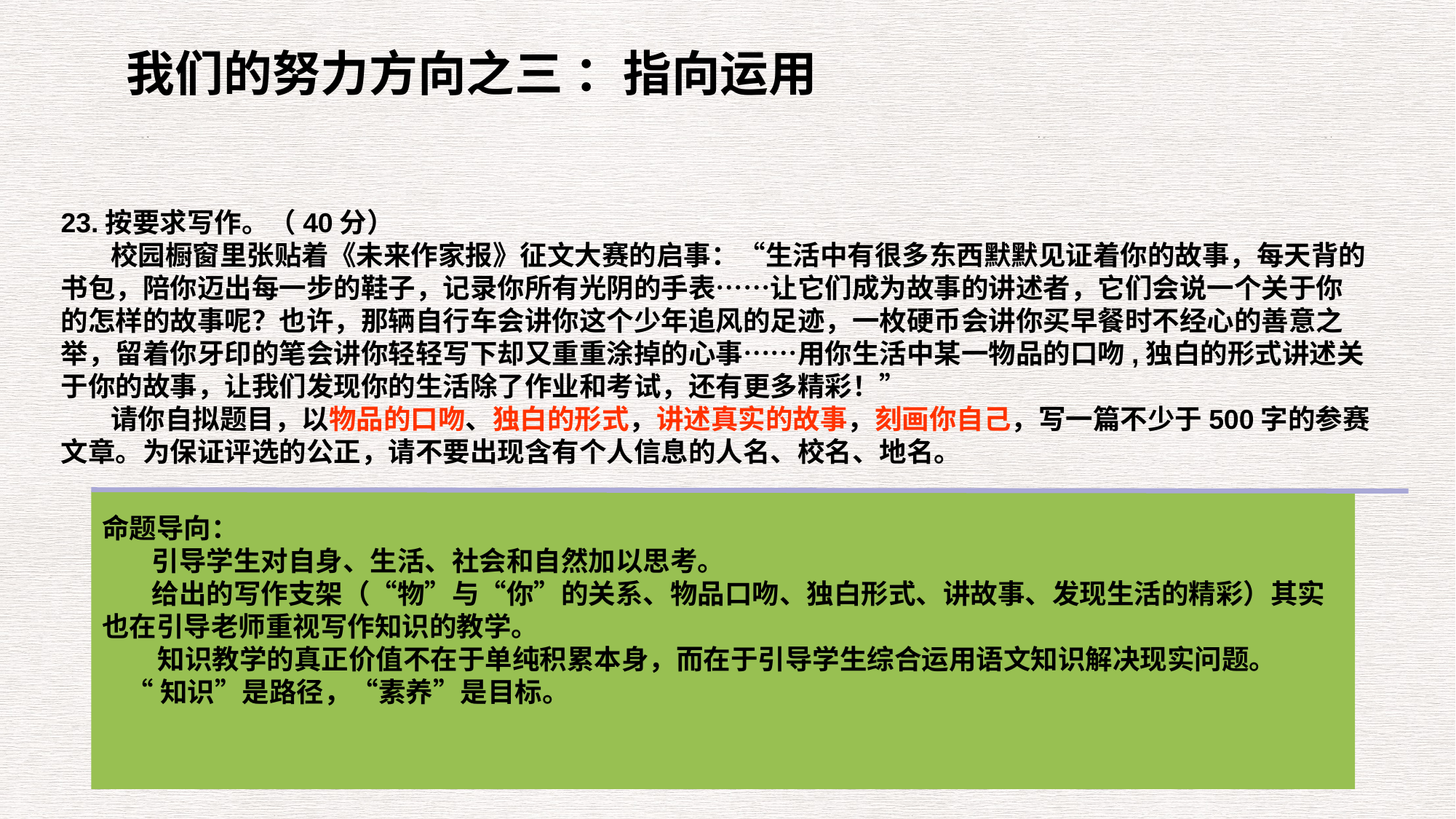

我们的努力方向之三 ：指向运用
23.按要求写作。（40分）
       校园橱窗里张贴着《未来作家报》征文大赛的启事：“生活中有很多东西默默见证着你的故事，每天背的书包，陪你迈出每一步的鞋子，记录你所有光阴的手表……让它们成为故事的讲述者，它们会说一个关于你的怎样的故事呢？也许，那辆自行车会讲你这个少年追风的足迹，一枚硬币会讲你买早餐时不经心的善意之举，留着你牙印的笔会讲你轻轻写下却又重重涂掉的心事……用你生活中某一物品的口吻,独白的形式讲述关于你的故事，让我们发现你的生活除了作业和考试，还有更多精彩！”
       请你自拟题目，以物品的口吻、独白的形式，讲述真实的故事，刻画你自己，写一篇不少于500字的参赛文章。为保证评选的公正，请不要出现含有个人信息的人名、校名、地名。

命题导向：
       引导学生对自身、生活、社会和自然加以思考。
       给出的写作支架（“物”与“你”的关系、物品口吻、独白形式、讲故事、发现生活的精彩）其实也在引导老师重视写作知识的教学。
        知识教学的真正价值不在于单纯积累本身，而在于引导学生综合运用语文知识解决现实问题。
    “知识”是路径，“素养”是目标。